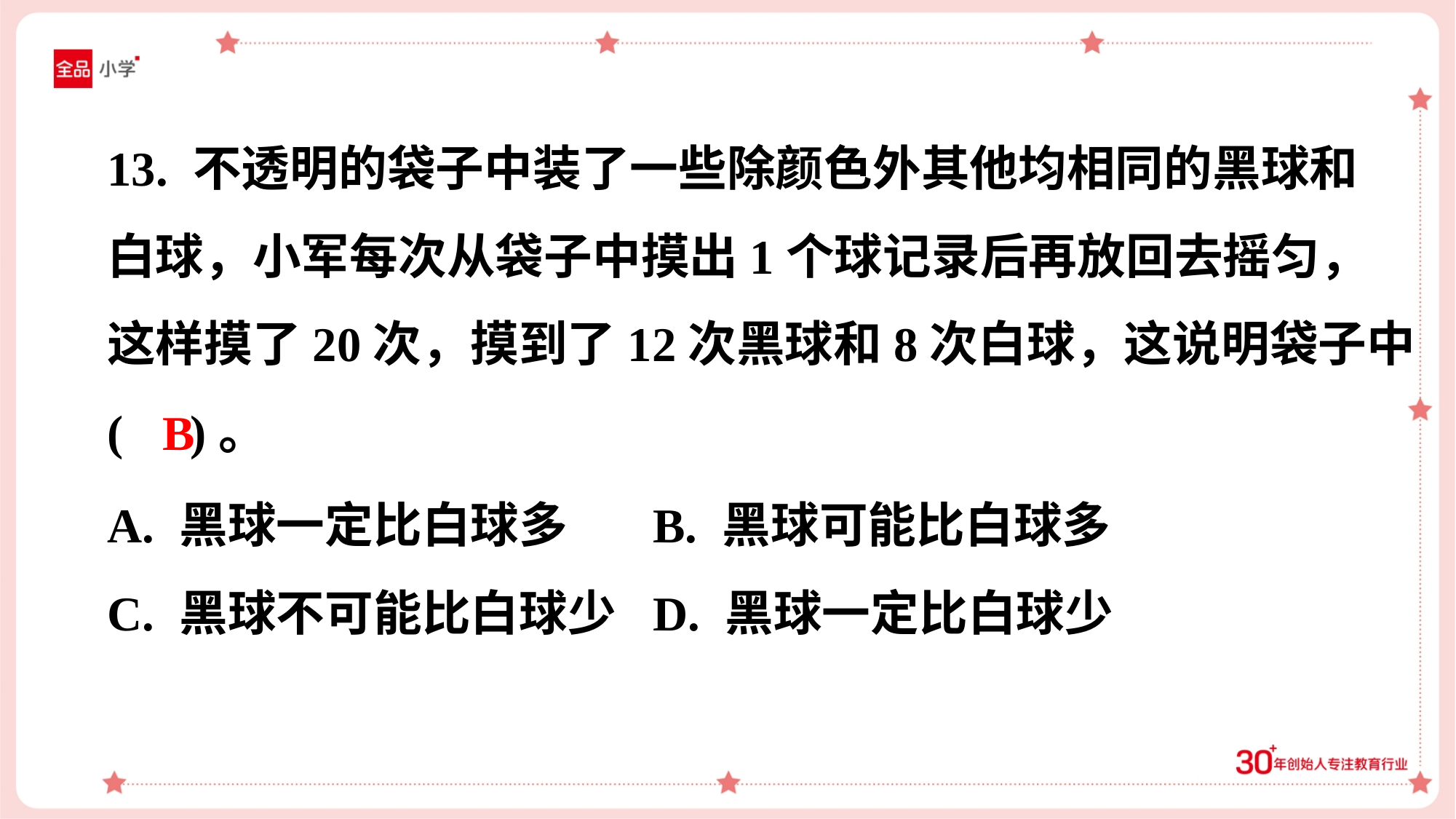

13. 不透明的袋子中装了一些除颜色外其他均相同的黑球和
白球，小军每次从袋子中摸出1个球记录后再放回去摇匀，
这样摸了20次，摸到了12次黑球和8次白球，这说明袋子中
(     )。
B
A. 黑球一定比白球多	B. 黑球可能比白球多
C. 黑球不可能比白球少	D. 黑球一定比白球少